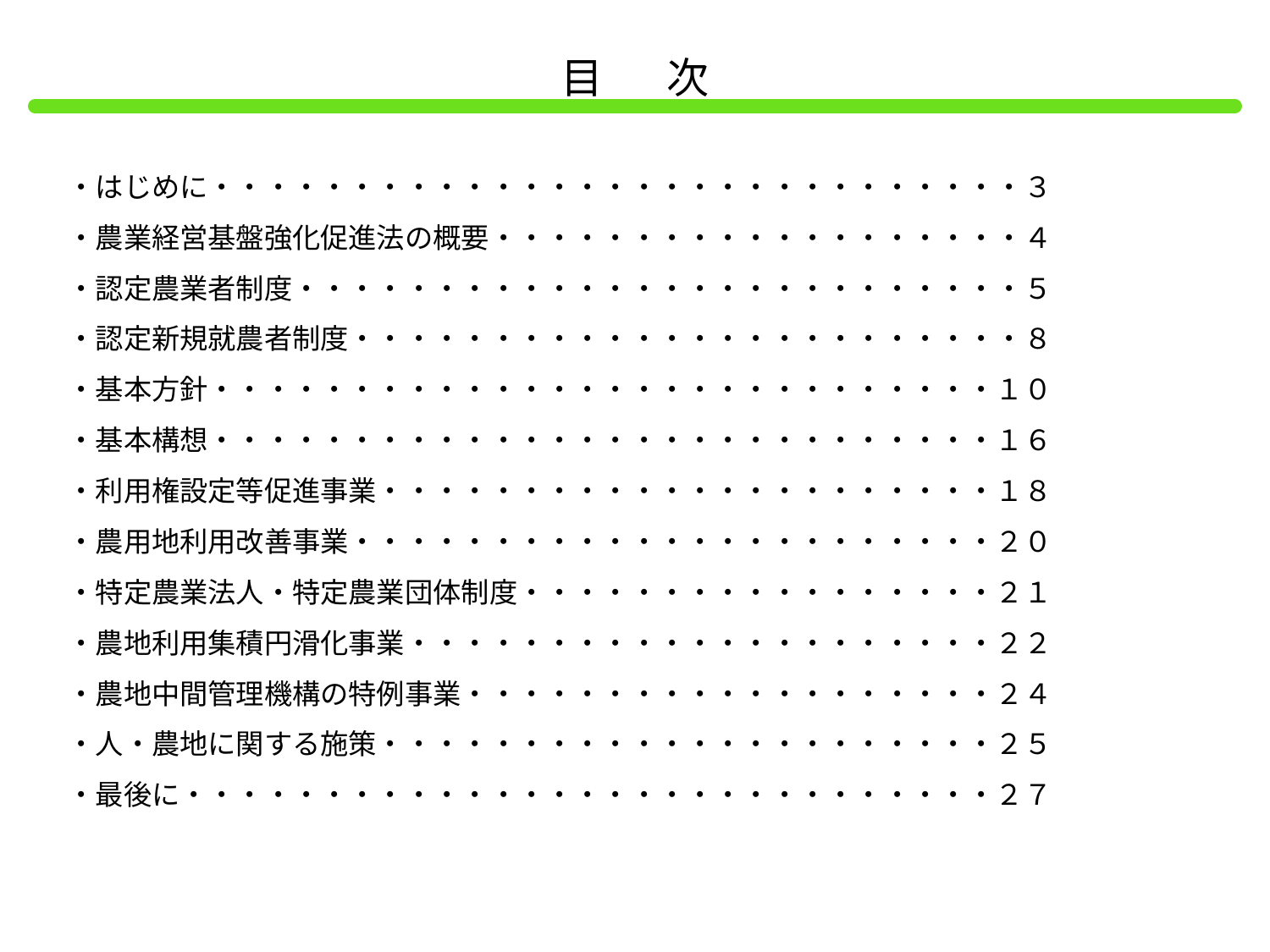

目　次
・はじめに・・・・・・・・・・・・・・・・・・・・・・・・・・・・・３
・農業経営基盤強化促進法の概要・・・・・・・・・・・・・・・・・・・４
・認定農業者制度・・・・・・・・・・・・・・・・・・・・・・・・・・５
・認定新規就農者制度・・・・・・・・・・・・・・・・・・・・・・・・８
・基本方針・・・・・・・・・・・・・・・・・・・・・・・・・・・・１０
・基本構想・・・・・・・・・・・・・・・・・・・・・・・・・・・・１６
・利用権設定等促進事業・・・・・・・・・・・・・・・・・・・・・・１８
・農用地利用改善事業・・・・・・・・・・・・・・・・・・・・・・・２０
・特定農業法人・特定農業団体制度・・・・・・・・・・・・・・・・・２１
・農地利用集積円滑化事業・・・・・・・・・・・・・・・・・・・・・２２
・農地中間管理機構の特例事業・・・・・・・・・・・・・・・・・・・２４
・人・農地に関する施策・・・・・・・・・・・・・・・・・・・・・・２５
・最後に・・・・・・・・・・・・・・・・・・・・・・・・・・・・・２７